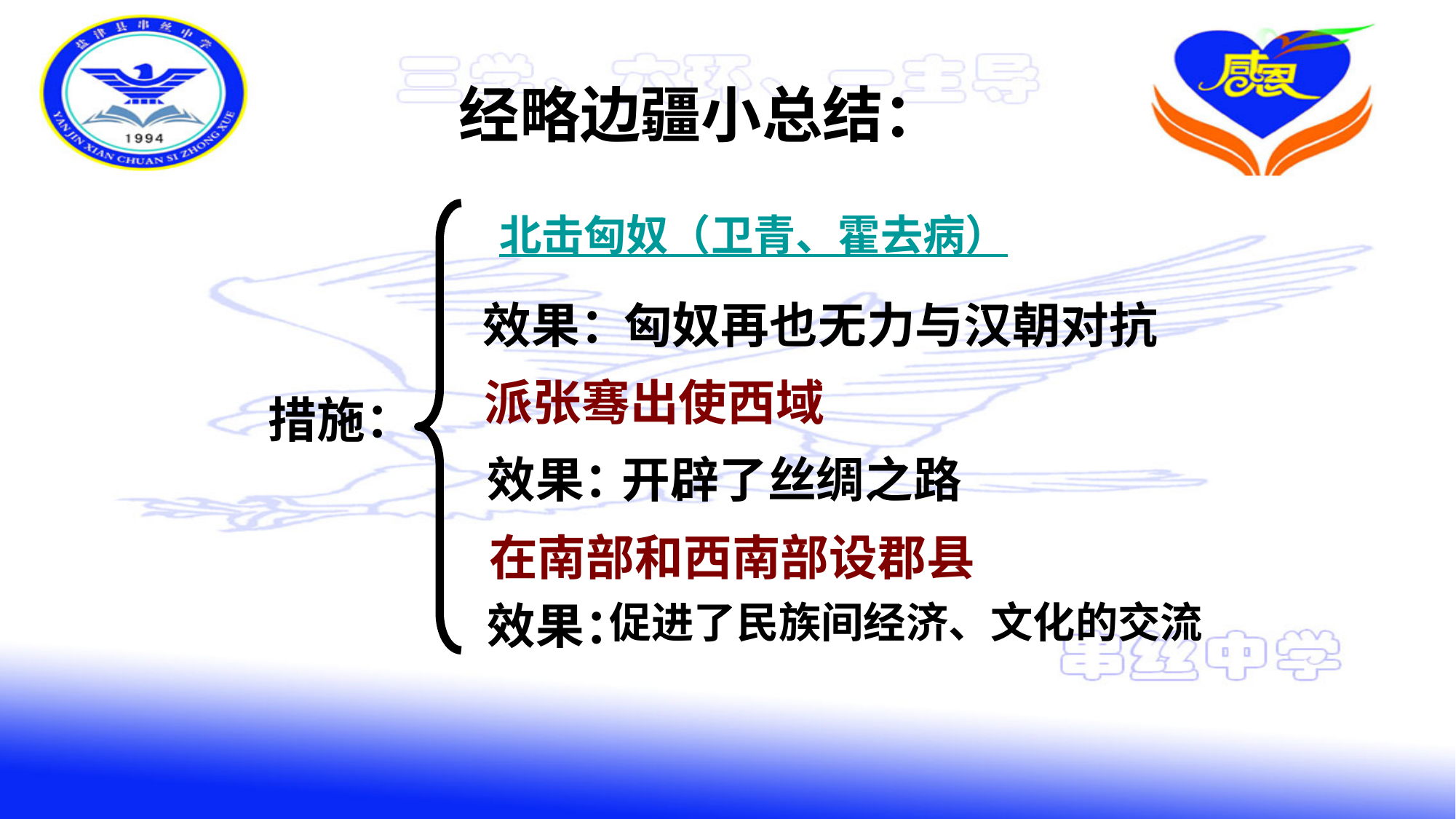

经略边疆小总结：

北击匈奴（卫青、霍去病）
效果：
匈奴再也无力与汉朝对抗
派张骞出使西域
措施：
效果：
开辟了丝绸之路
在南部和西南部设郡县
促进了民族间经济、文化的交流
效果：